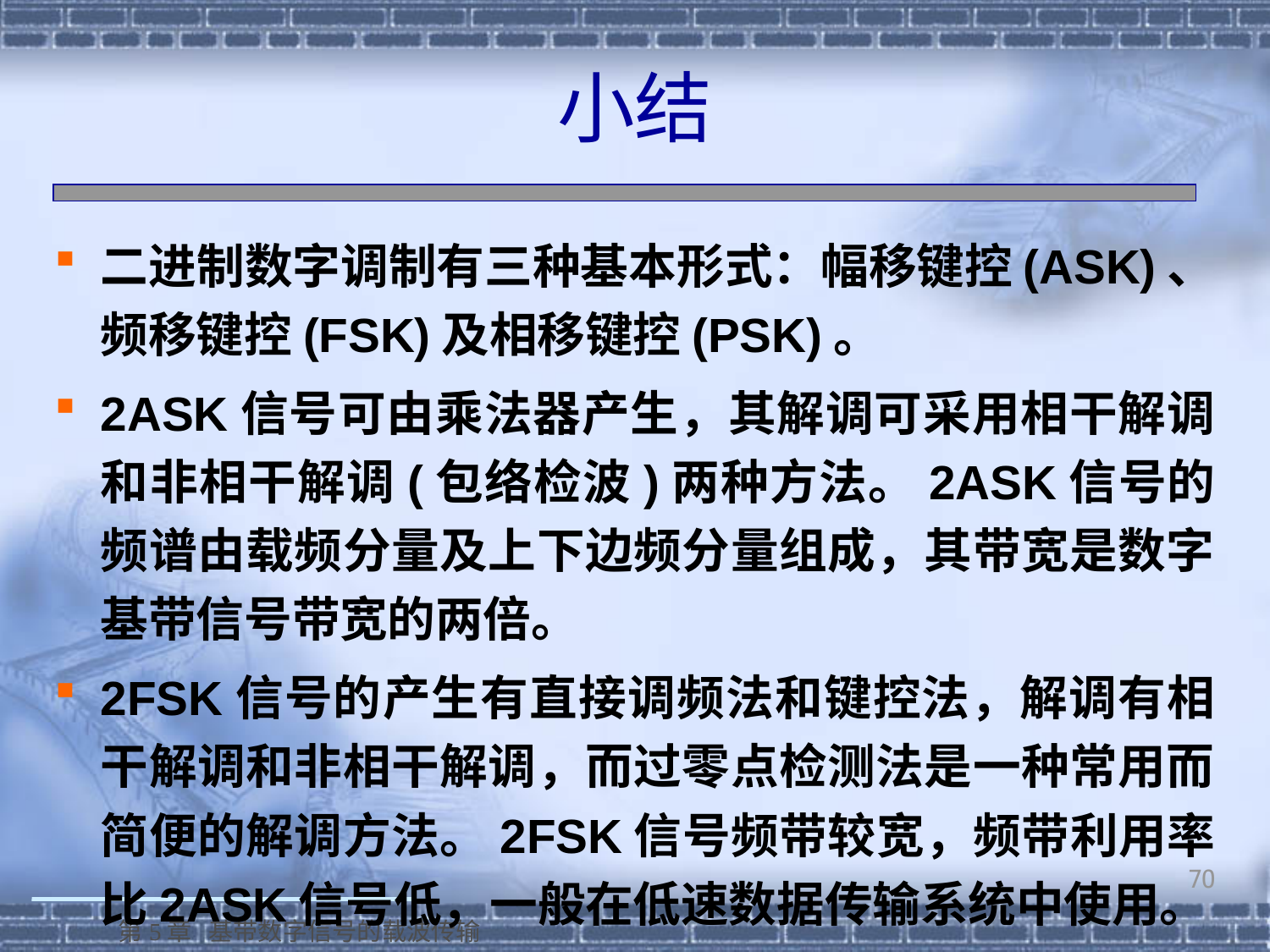

# 小结
二进制数字调制有三种基本形式：幅移键控(ASK)、频移键控(FSK)及相移键控(PSK)。
2ASK信号可由乘法器产生，其解调可采用相干解调和非相干解调(包络检波)两种方法。2ASK信号的频谱由载频分量及上下边频分量组成，其带宽是数字基带信号带宽的两倍。
2FSK信号的产生有直接调频法和键控法，解调有相干解调和非相干解调，而过零点检测法是一种常用而简便的解调方法。2FSK信号频带较宽，频带利用率比2ASK信号低，一般在低速数据传输系统中使用。
70